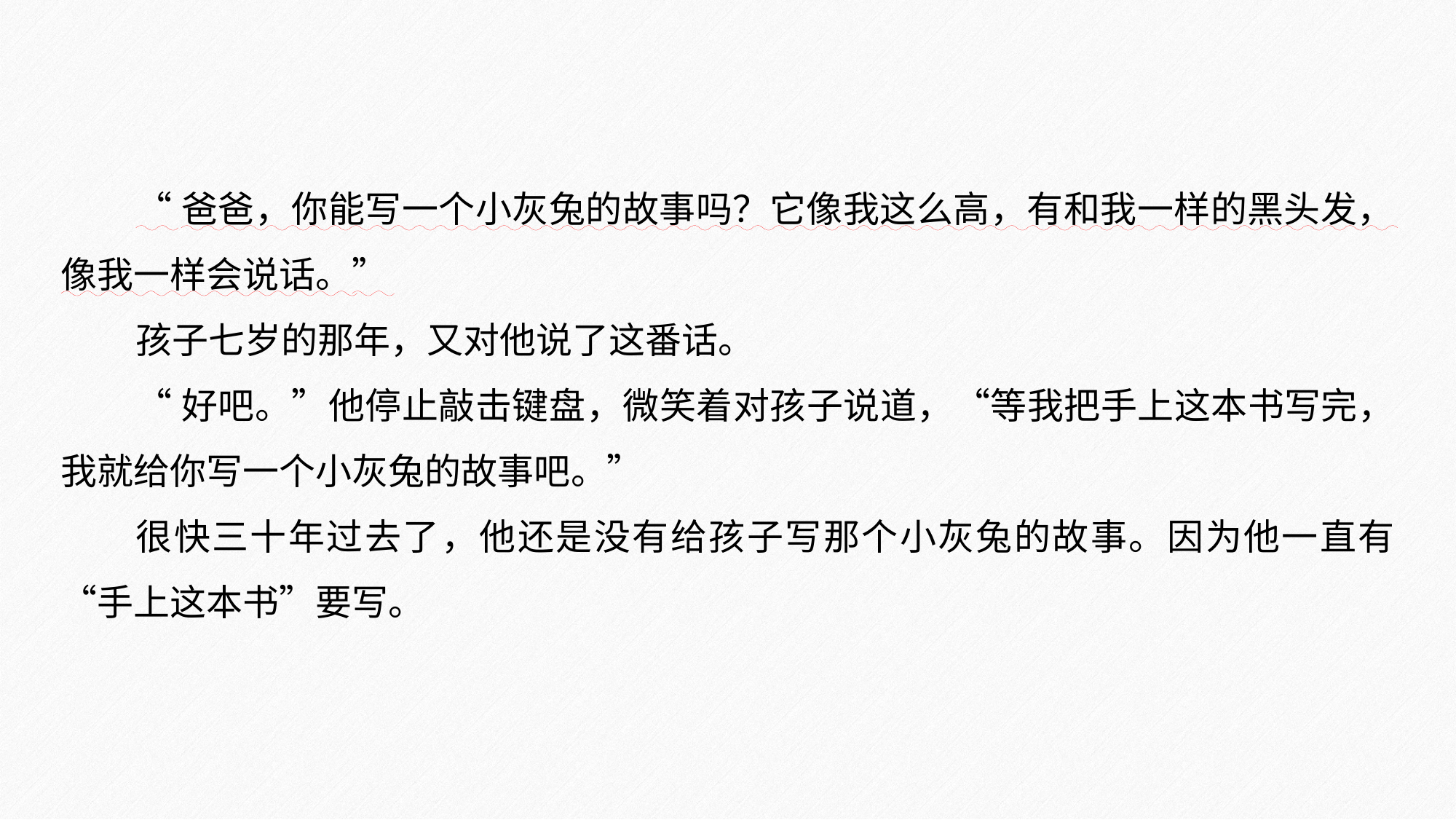

“爸爸，你能写一个小灰兔的故事吗？它像我这么高，有和我一样的黑头发，像我一样会说话。”
孩子七岁的那年，又对他说了这番话。
“好吧。”他停止敲击键盘，微笑着对孩子说道，“等我把手上这本书写完，我就给你写一个小灰兔的故事吧。”
很快三十年过去了，他还是没有给孩子写那个小灰兔的故事。因为他一直有“手上这本书”要写。